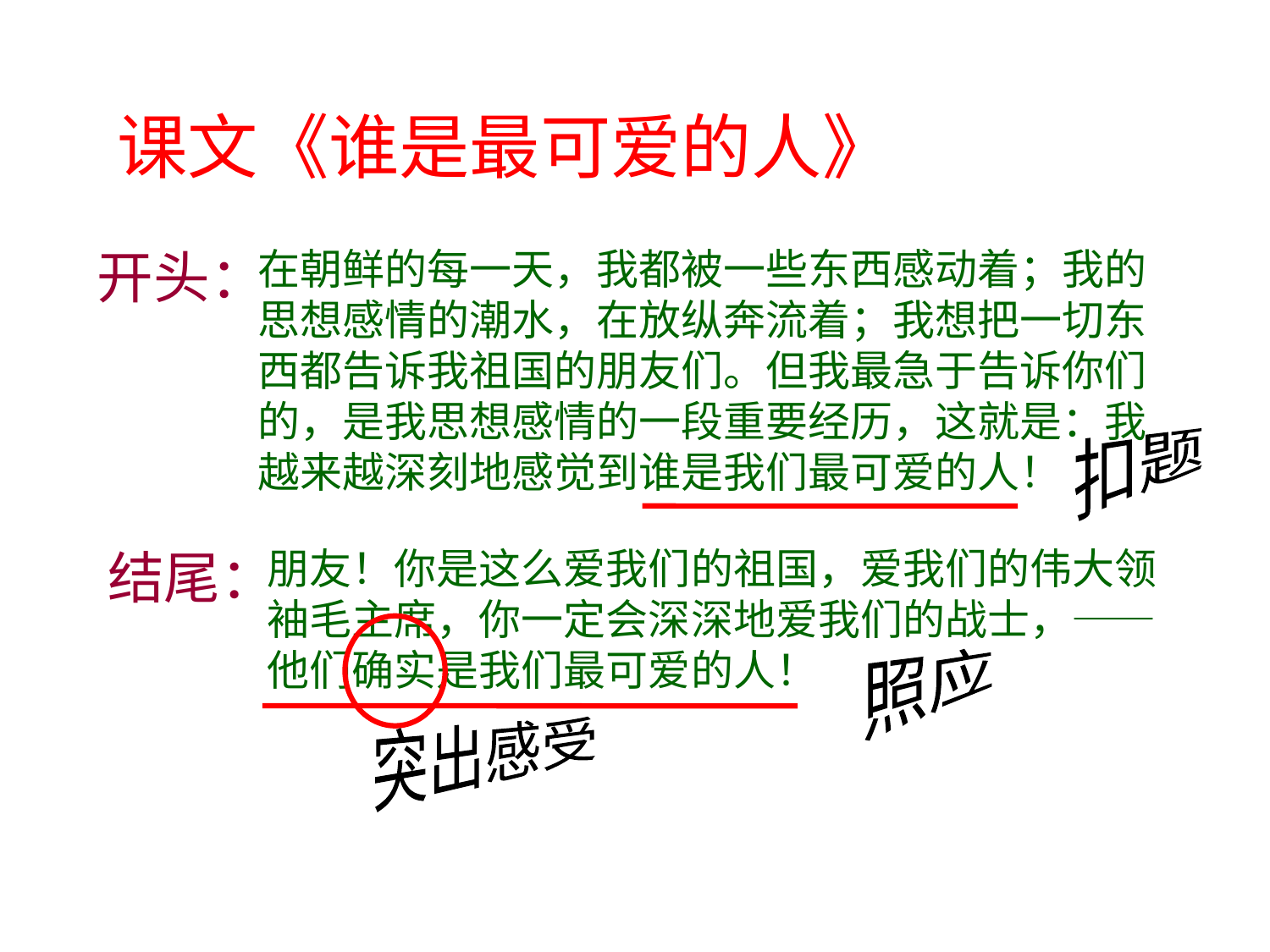

课文《谁是最可爱的人》
开头：
在朝鲜的每一天，我都被一些东西感动着；我的思想感情的潮水，在放纵奔流着；我想把一切东西都告诉我祖国的朋友们。但我最急于告诉你们的，是我思想感情的一段重要经历，这就是：我越来越深刻地感觉到谁是我们最可爱的人！
扣题

结尾：
朋友！你是这么爱我们的祖国，爱我们的伟大领袖毛主席，你一定会深深地爱我们的战士，——他们确实是我们最可爱的人！

照应

突出感受